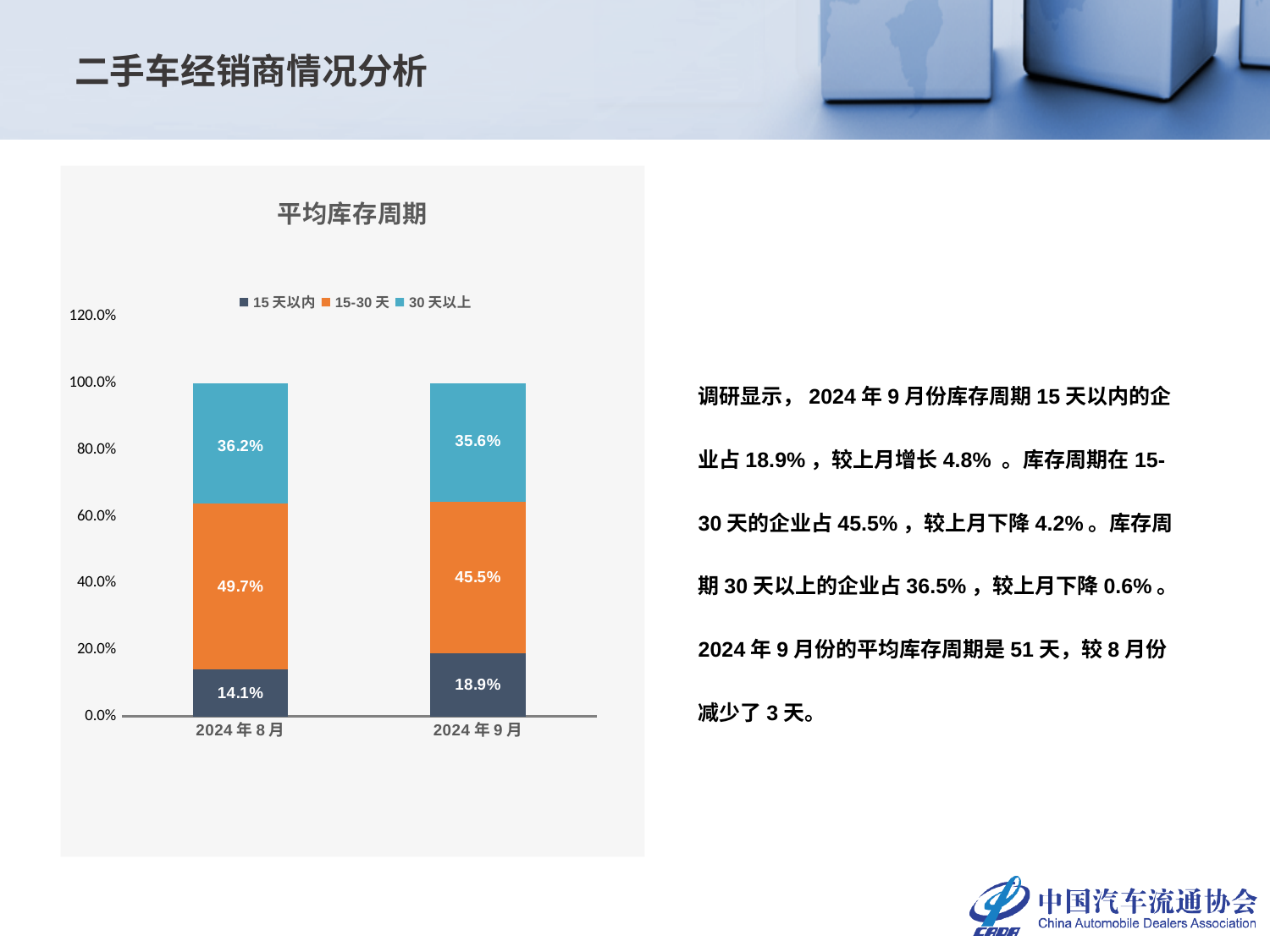

二手车经销商情况分析

### Chart: 平均库存周期

| Category | 15天以内 | 15-30天 | 30天以上 |
|---|---|---|---|
| 2024年8月 | 0.141 | 0.497 | 0.362 |
| 2024年9月 | 0.18890419161676644 | 0.45508383233532934 | 0.35601197604790424 |
调研显示，2024年9月份库存周期15天以内的企业占18.9%，较上月增长4.8% 。库存周期在15-30天的企业占45.5%，较上月下降4.2%。库存周期30天以上的企业占36.5%，较上月下降0.6%。
2024年9月份的平均库存周期是51天，较8月份减少了3天。